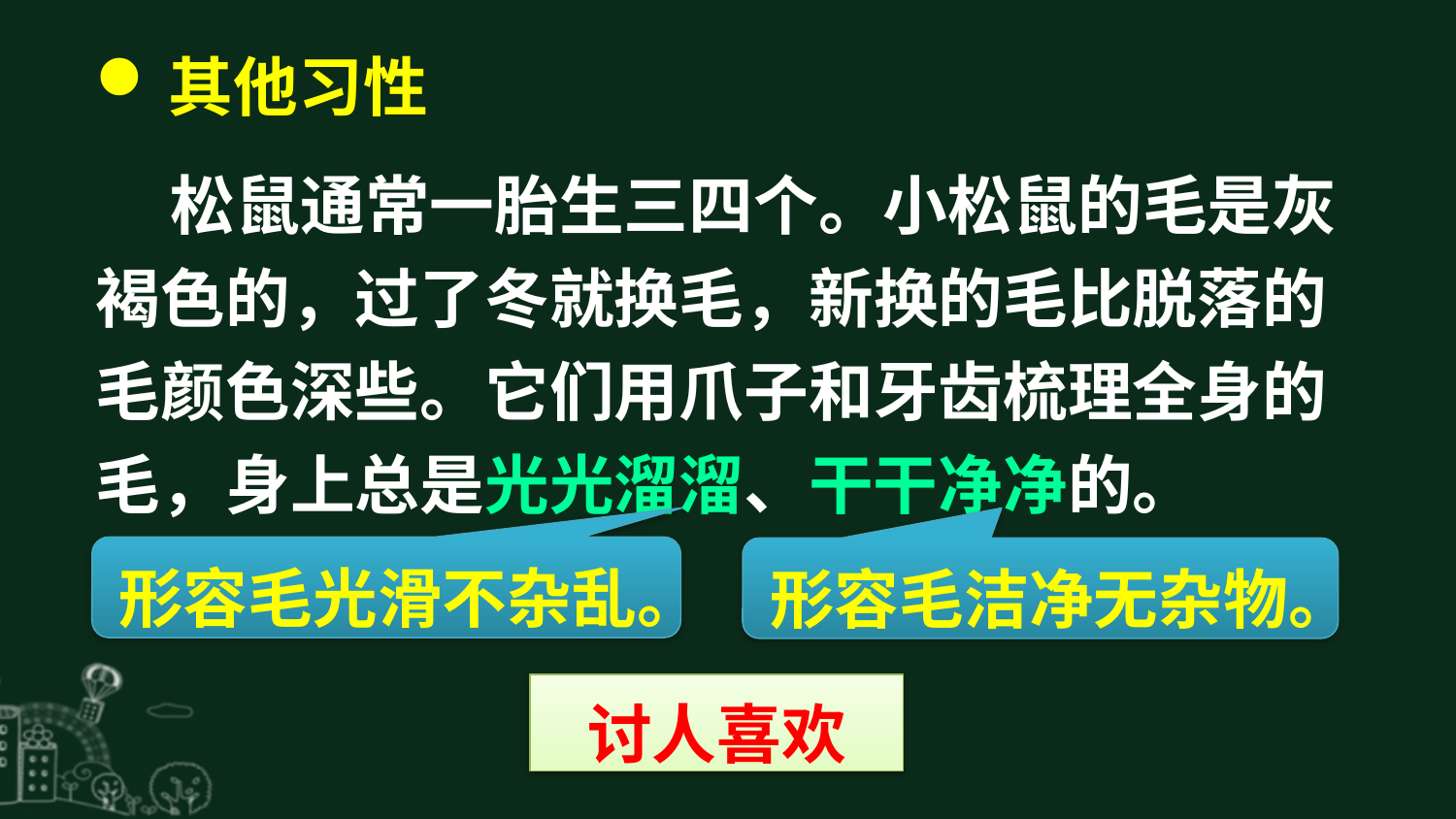

其他习性
    松鼠通常一胎生三四个。小松鼠的毛是灰褐色的，过了冬就换毛，新换的毛比脱落的毛颜色深些。它们用爪子和牙齿梳理全身的毛，身上总是光光溜溜、干干净净的。
形容毛光滑不杂乱。

形容毛洁净无杂物。

讨人喜欢